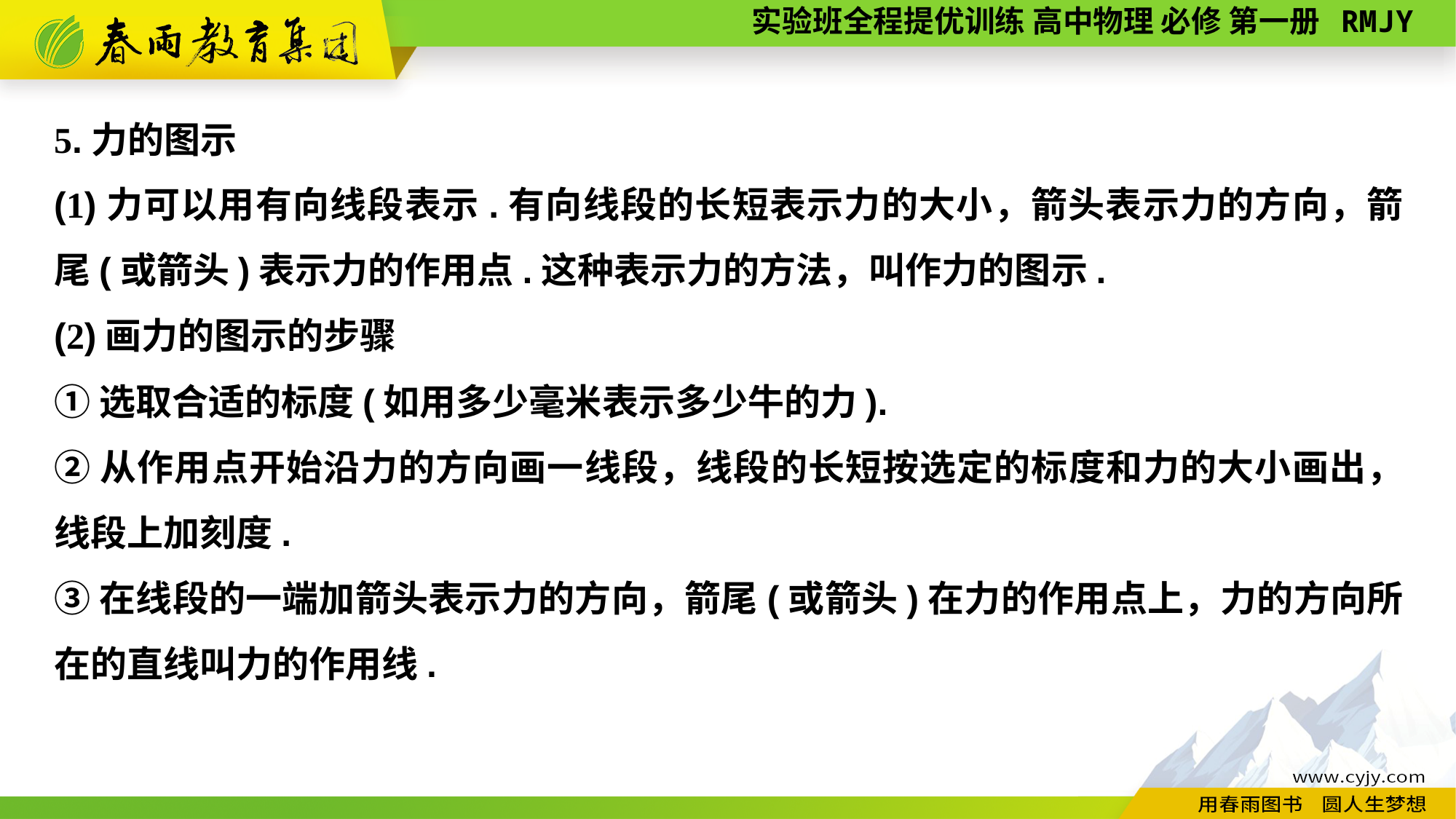

5.力的图示
(1)力可以用有向线段表示.有向线段的长短表示力的大小，箭头表示力的方向，箭尾(或箭头)表示力的作用点.这种表示力的方法，叫作力的图示.
(2)画力的图示的步骤
①选取合适的标度(如用多少毫米表示多少牛的力).
②从作用点开始沿力的方向画一线段，线段的长短按选定的标度和力的大小画出，线段上加刻度.
③在线段的一端加箭头表示力的方向，箭尾(或箭头)在力的作用点上，力的方向所在的直线叫力的作用线.